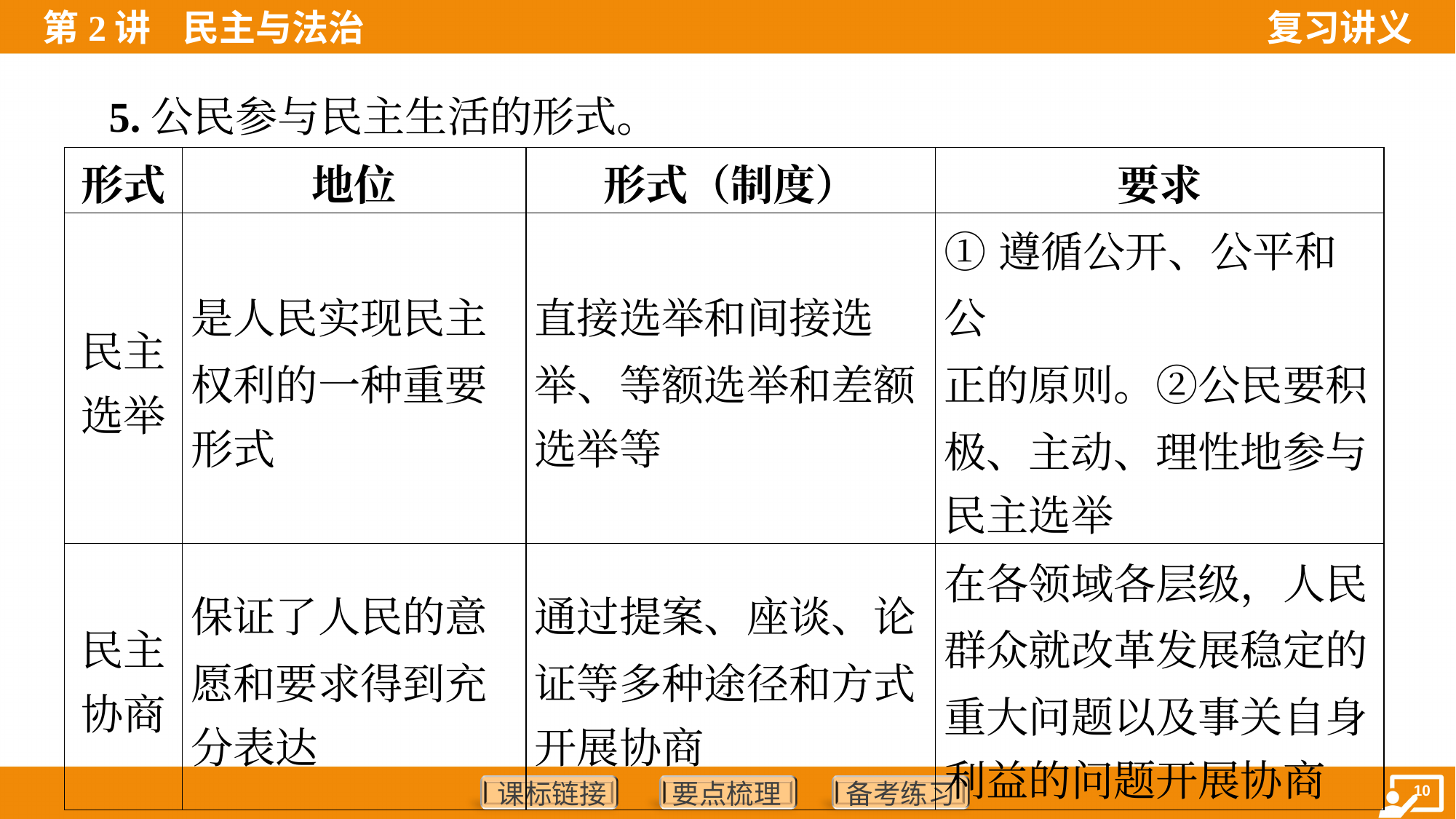

5.公民参与民主生活的形式。
| 形式 | 地位 | 形式（制度） | 要求 |
| --- | --- | --- | --- |
| 民主 选举 | 是人民实现民主 权利的一种重要 形式 | 直接选举和间接选 举、等额选举和差额 选举等 | ①遵循公开、公平和公 正的原则。②公民要积 极、主动、理性地参与 民主选举 |
| 民主 协商 | 保证了人民的意 愿和要求得到充 分表达 | 通过提案、座谈、论 证等多种途径和方式 开展协商 | 在各领域各层级，人民 群众就改革发展稳定的 重大问题以及事关自身 利益的问题开展协商 |